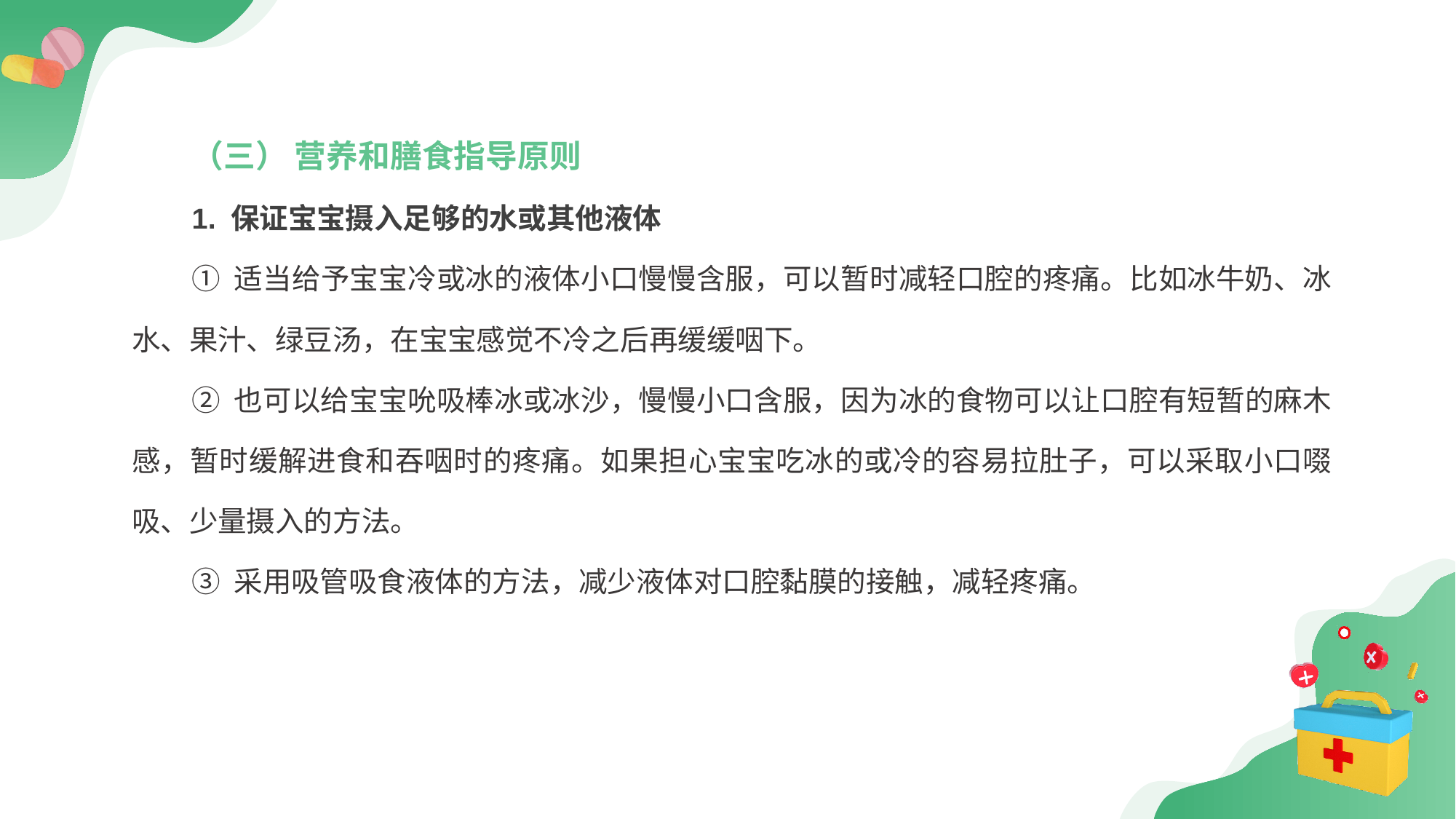

（三） 营养和膳食指导原则
1. 保证宝宝摄入足够的水或其他液体
① 适当给予宝宝冷或冰的液体小口慢慢含服，可以暂时减轻口腔的疼痛。比如冰牛奶、冰水、果汁、绿豆汤，在宝宝感觉不冷之后再缓缓咽下。
② 也可以给宝宝吮吸棒冰或冰沙，慢慢小口含服，因为冰的食物可以让口腔有短暂的麻木感，暂时缓解进食和吞咽时的疼痛。如果担心宝宝吃冰的或冷的容易拉肚子，可以采取小口啜吸、少量摄入的方法。
③ 采用吸管吸食液体的方法，减少液体对口腔黏膜的接触，减轻疼痛。